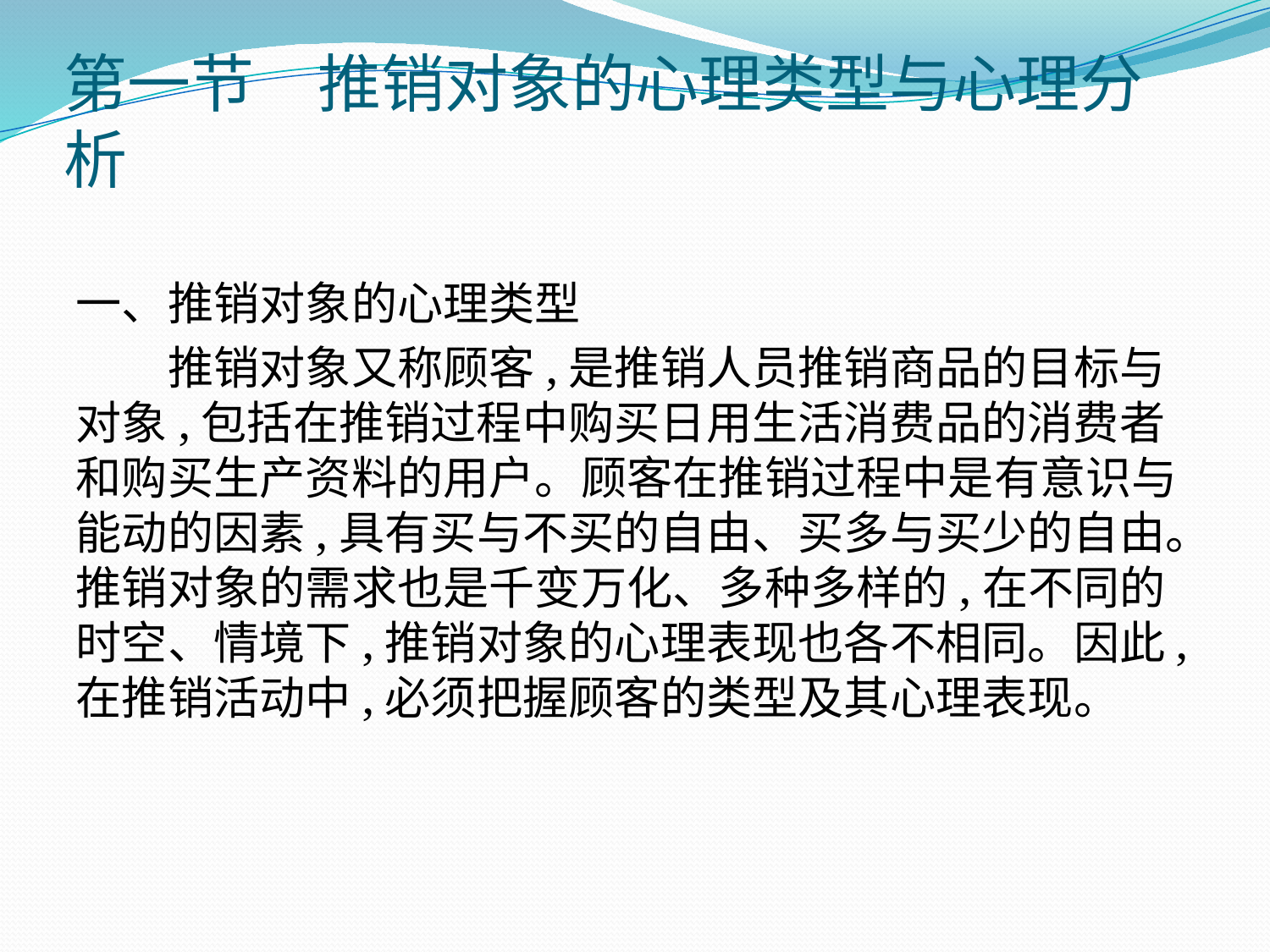

# 第一节　推销对象的心理类型与心理分析
一、推销对象的心理类型
　　推销对象又称顾客,是推销人员推销商品的目标与对象,包括在推销过程中购买日用生活消费品的消费者和购买生产资料的用户。顾客在推销过程中是有意识与能动的因素,具有买与不买的自由、买多与买少的自由。推销对象的需求也是千变万化、多种多样的,在不同的时空、情境下,推销对象的心理表现也各不相同。因此,在推销活动中,必须把握顾客的类型及其心理表现。